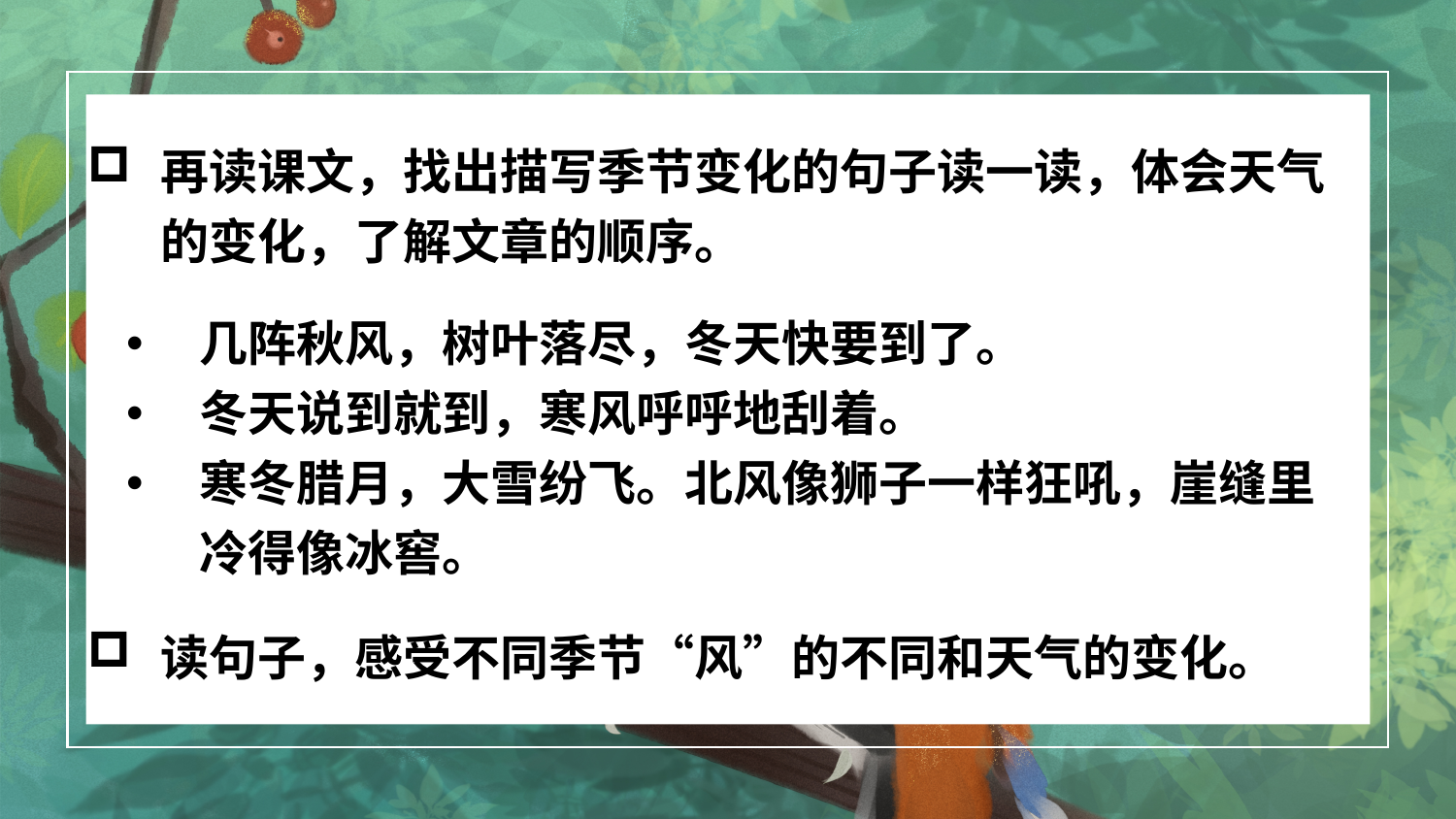

再读课文，找出描写季节变化的句子读一读，体会天气的变化，了解文章的顺序。
几阵秋风，树叶落尽，冬天快要到了。
冬天说到就到，寒风呼呼地刮着。
寒冬腊月，大雪纷飞。北风像狮子一样狂吼，崖缝里冷得像冰窖。
读句子，感受不同季节“风”的不同和天气的变化。